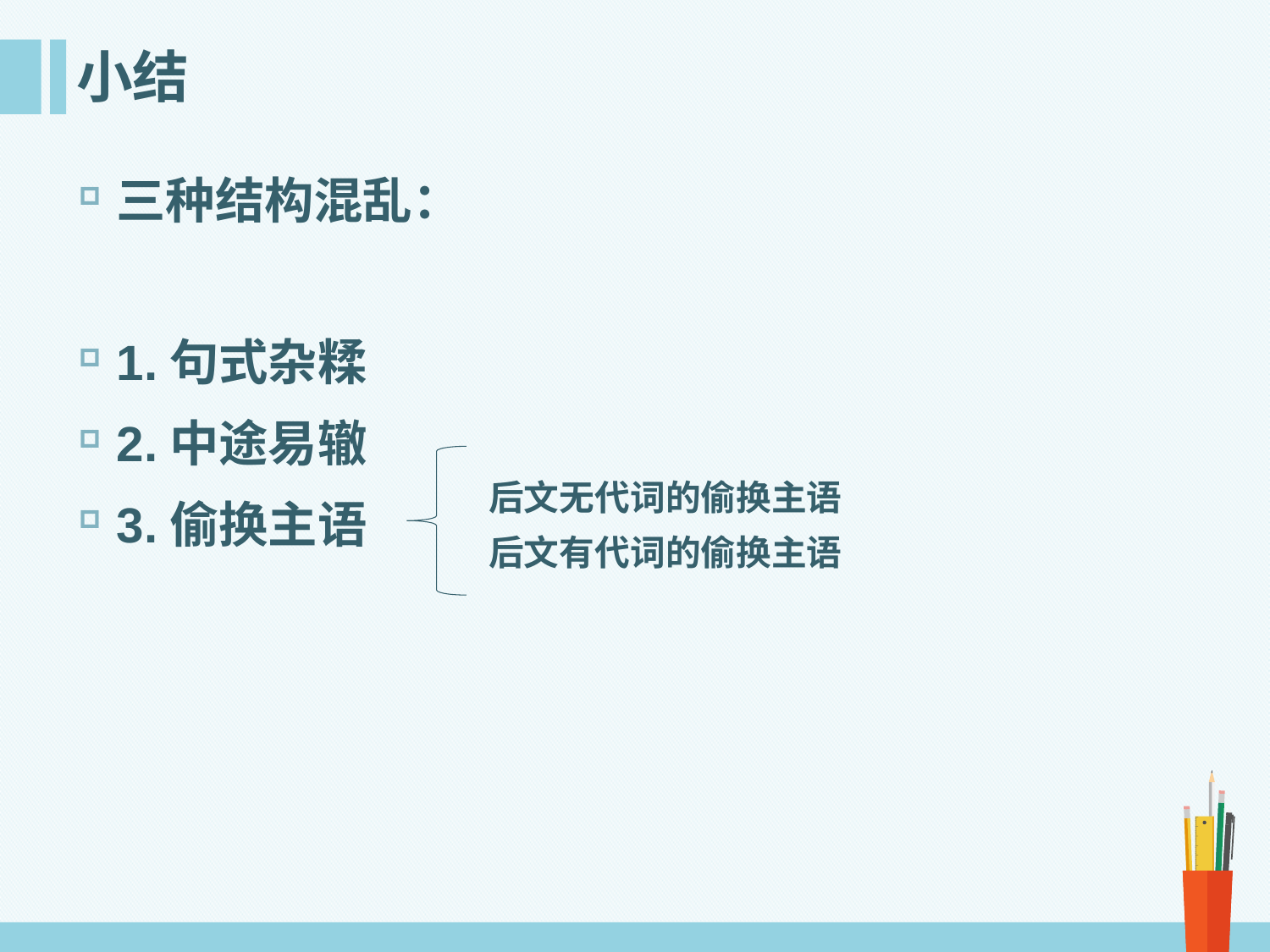

# 小结
三种结构混乱：

1.句式杂糅
2.中途易辙
3.偷换主语

后文无代词的偷换主语
后文有代词的偷换主语